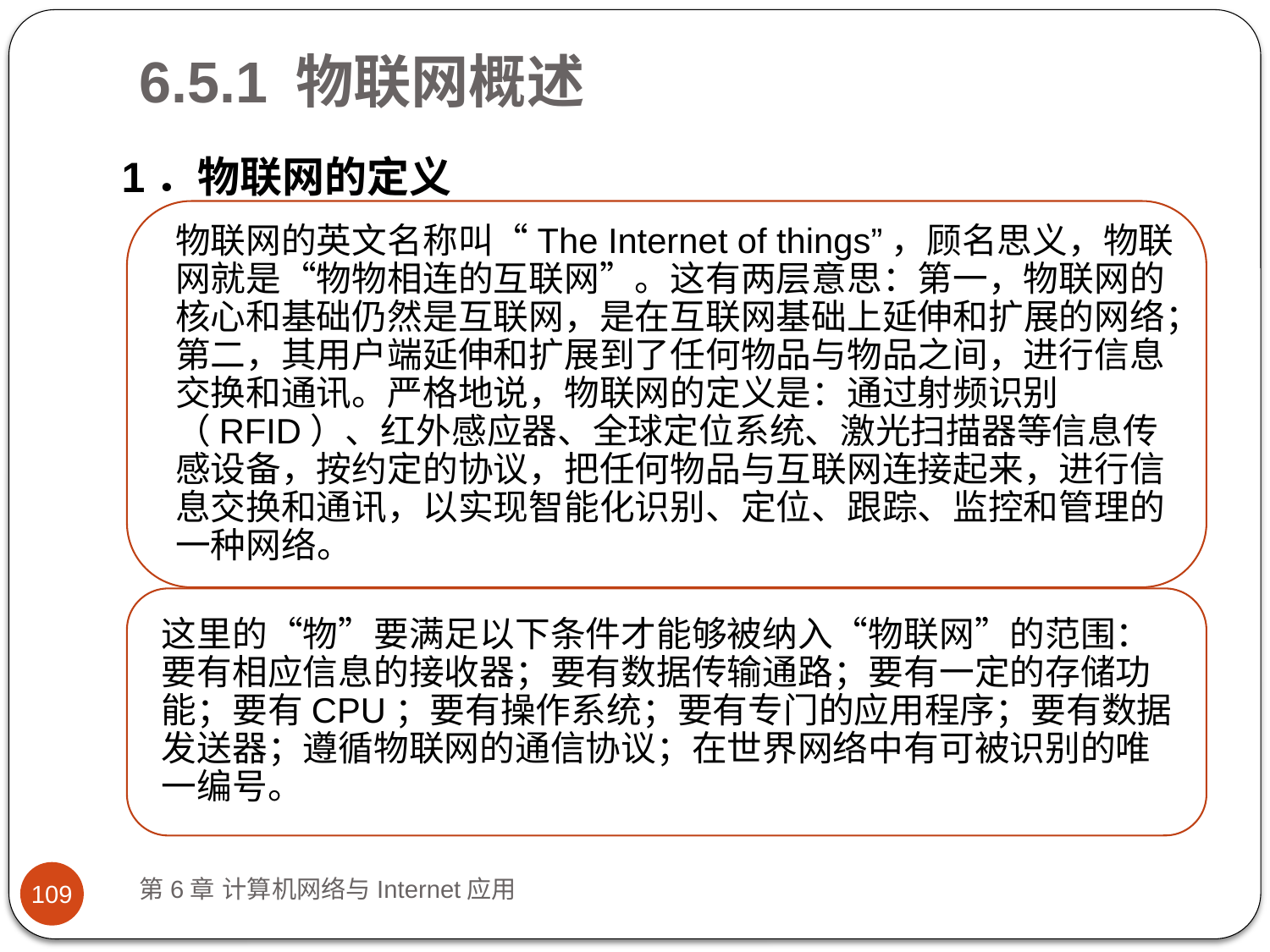

# 6.5.1 物联网概述
1．物联网的定义

物联网的英文名称叫“The Internet of things”，顾名思义，物联网就是“物物相连的互联网”。这有两层意思：第一，物联网的核心和基础仍然是互联网，是在互联网基础上延伸和扩展的网络；第二，其用户端延伸和扩展到了任何物品与物品之间，进行信息交换和通讯。严格地说，物联网的定义是：通过射频识别（RFID）、红外感应器、全球定位系统、激光扫描器等信息传感设备，按约定的协议，把任何物品与互联网连接起来，进行信息交换和通讯，以实现智能化识别、定位、跟踪、监控和管理的一种网络。
这里的“物”要满足以下条件才能够被纳入“物联网”的范围：要有相应信息的接收器；要有数据传输通路；要有一定的存储功能；要有CPU；要有操作系统；要有专门的应用程序；要有数据发送器；遵循物联网的通信协议；在世界网络中有可被识别的唯一编号。
第6章 计算机网络与Internet应用
109